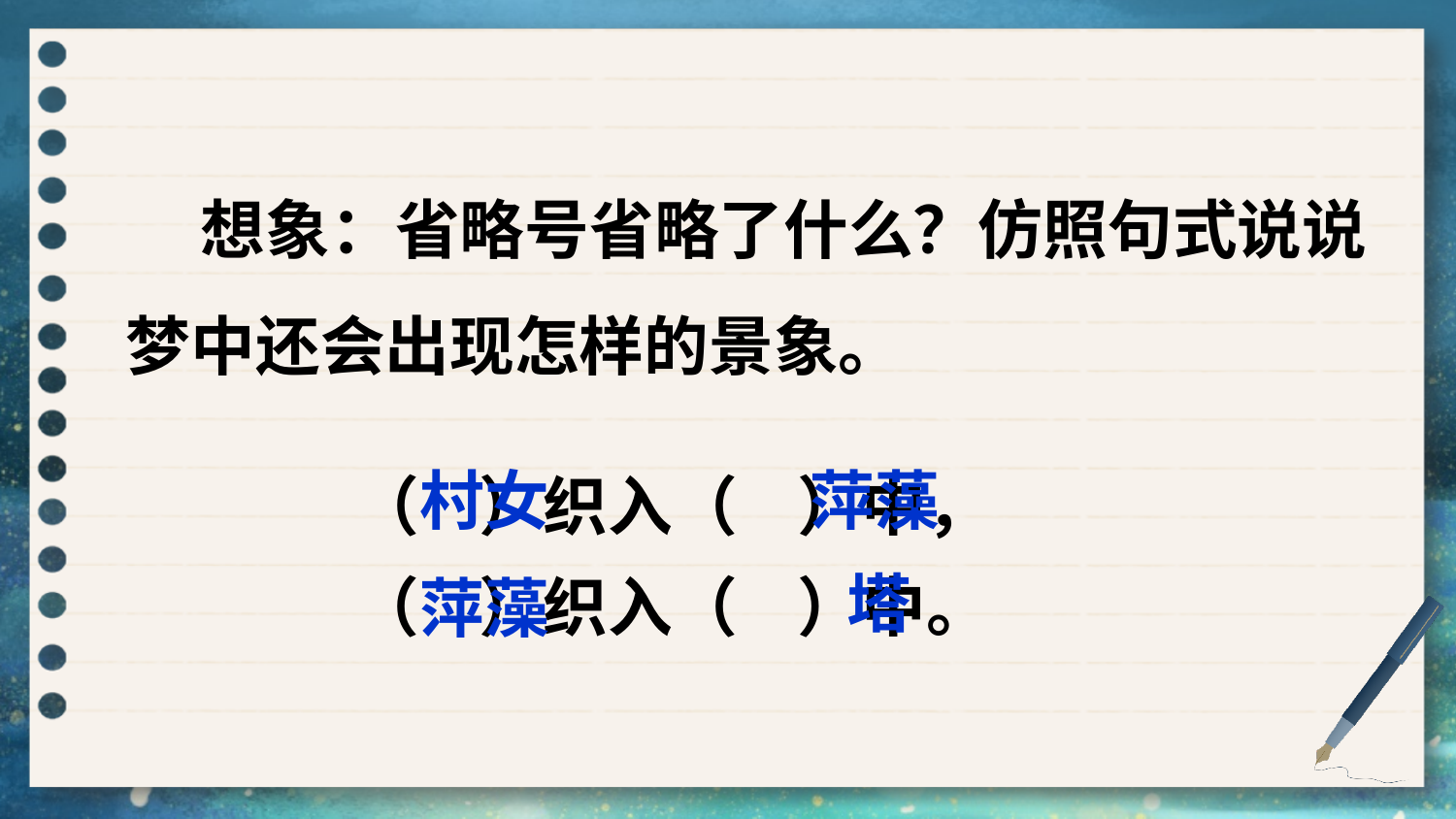

想象：省略号省略了什么？仿照句式说说梦中还会出现怎样的景象。
（    ）织入（    ）中，
（    ）织入（    ）中。
村女
萍藻
塔
萍藻